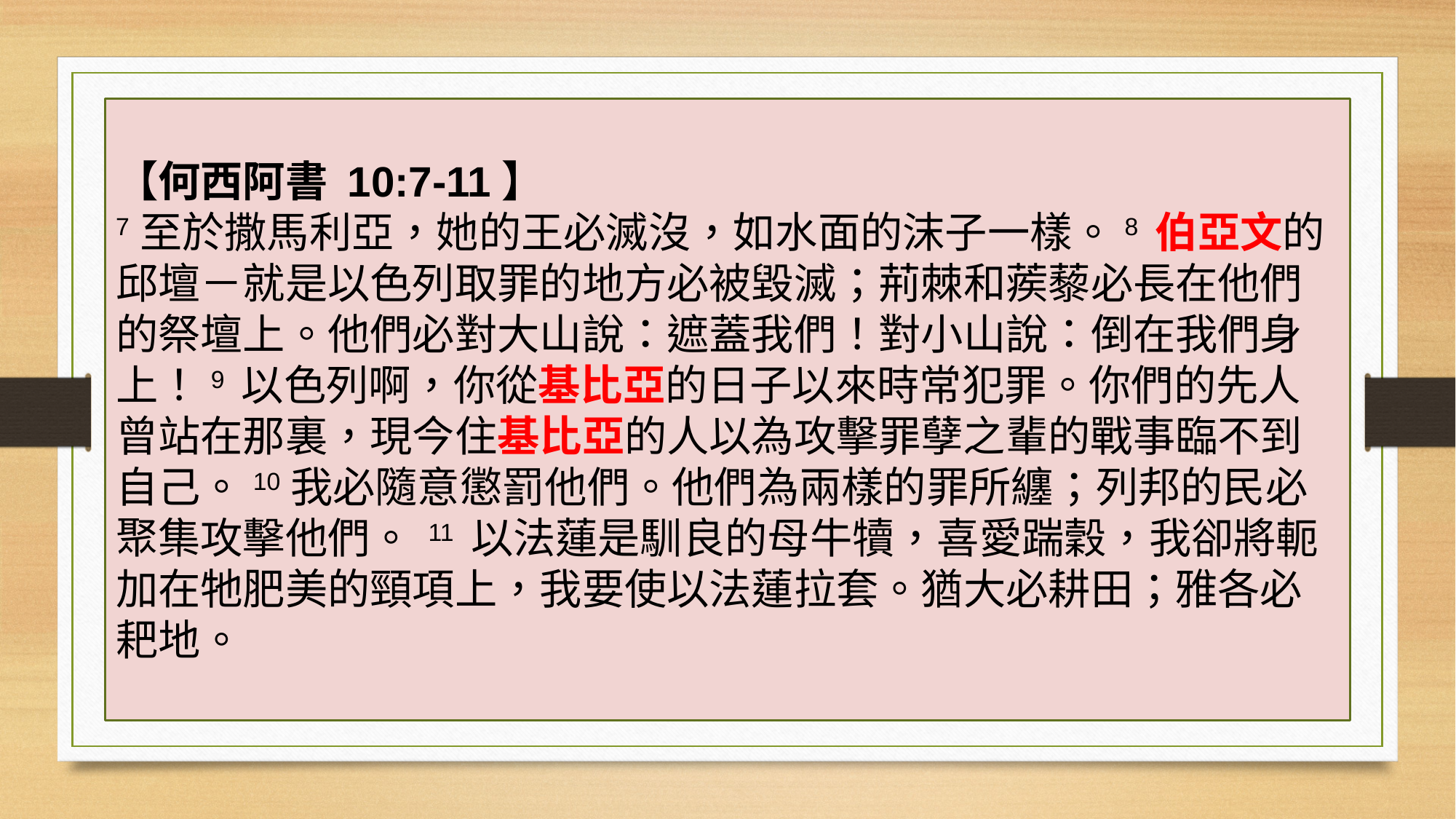

【何西阿書 10:7-11】
7至於撒馬利亞，她的王必滅沒，如水面的沫子一樣。8 伯亞文的邱壇－就是以色列取罪的地方必被毀滅；荊棘和蒺藜必長在他們的祭壇上。他們必對大山說：遮蓋我們！對小山說：倒在我們身上！9 以色列啊，你從基比亞的日子以來時常犯罪。你們的先人曾站在那裏，現今住基比亞的人以為攻擊罪孽之輩的戰事臨不到自己。10我必隨意懲罰他們。他們為兩樣的罪所纏；列邦的民必聚集攻擊他們。 11 以法蓮是馴良的母牛犢，喜愛踹穀，我卻將軛加在牠肥美的頸項上，我要使以法蓮拉套。猶大必耕田；雅各必耙地。
#